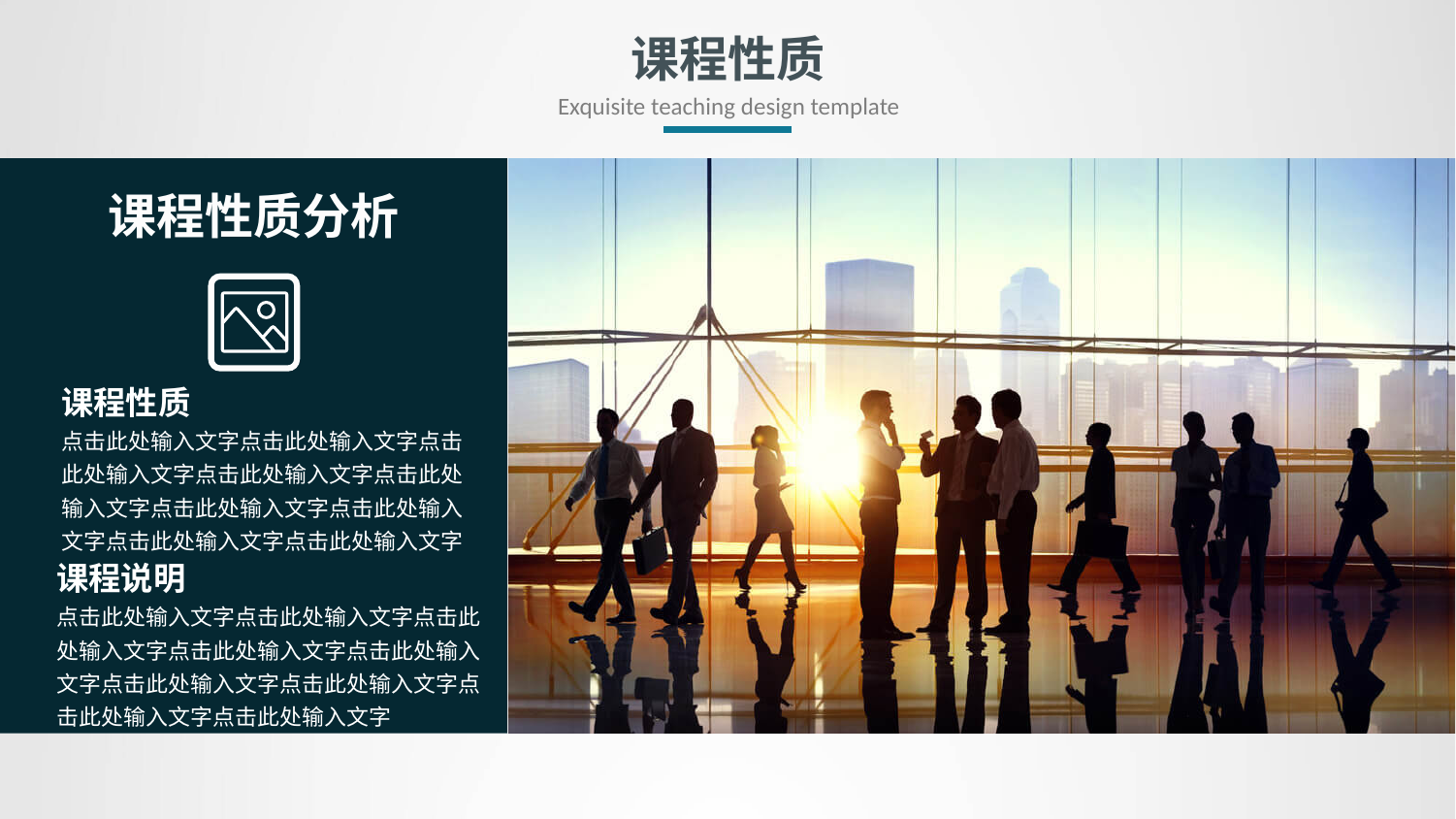

# 课程性质
Exquisite teaching design template

课程性质分析

课程性质
点击此处输入文字点击此处输入文字点击此处输入文字点击此处输入文字点击此处输入文字点击此处输入文字点击此处输入文字点击此处输入文字点击此处输入文字
课程说明
点击此处输入文字点击此处输入文字点击此处输入文字点击此处输入文字点击此处输入文字点击此处输入文字点击此处输入文字点击此处输入文字点击此处输入文字

4